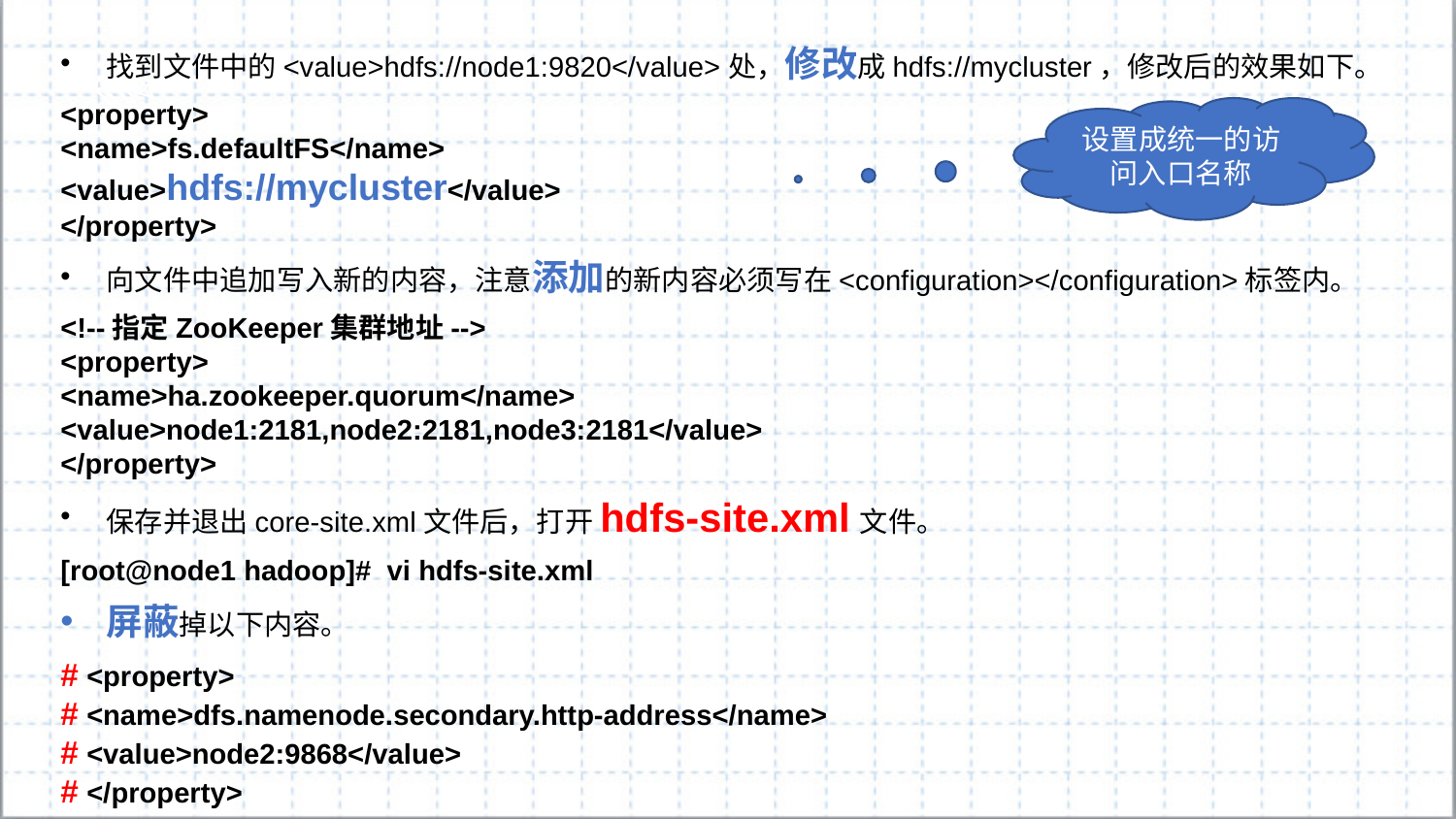

找到文件中的<value>hdfs://node1:9820</value>处，修改成hdfs://mycluster，修改后的效果如下。
<property>
<name>fs.defaultFS</name>
<value>hdfs://mycluster</value>
</property>
向文件中追加写入新的内容，注意添加的新内容必须写在<configuration></configuration>标签内。
<!--指定ZooKeeper集群地址-->
<property>
<name>ha.zookeeper.quorum</name>
<value>node1:2181,node2:2181,node3:2181</value>
</property>
保存并退出core-site.xml文件后，打开hdfs-site.xml文件。
[root@node1 hadoop]#  vi hdfs-site.xml
屏蔽掉以下内容。
# <property>
# <name>dfs.namenode.secondary.http-address</name>
# <value>node2:9868</value>
# </property>
设置成统一的访问入口名称